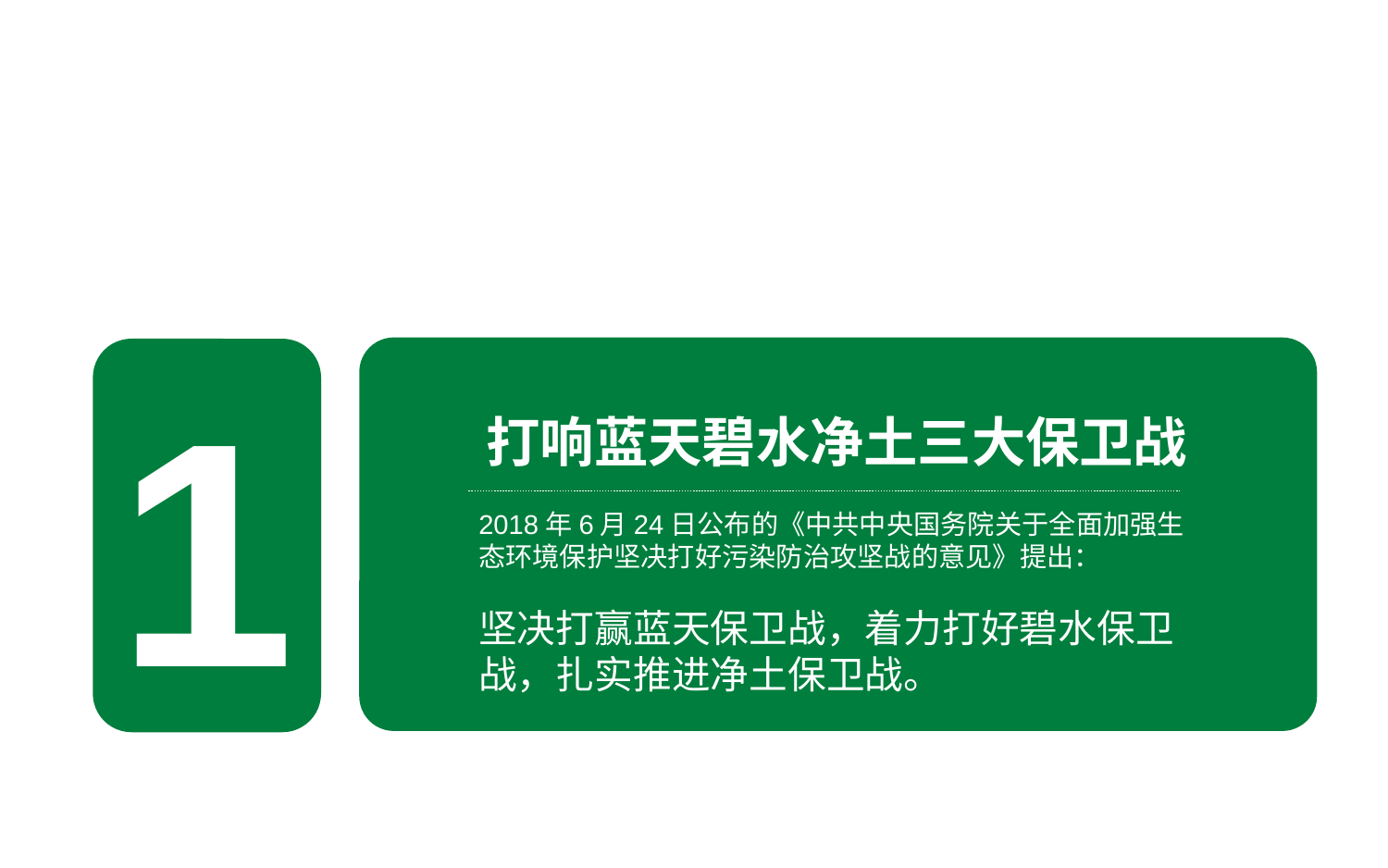

1
打响蓝天碧水净土三大保卫战
2018年6月24日公布的《中共中央国务院关于全面加强生态环境保护坚决打好污染防治攻坚战的意见》提出：

坚决打赢蓝天保卫战，着力打好碧水保卫战，扎实推进净土保卫战。